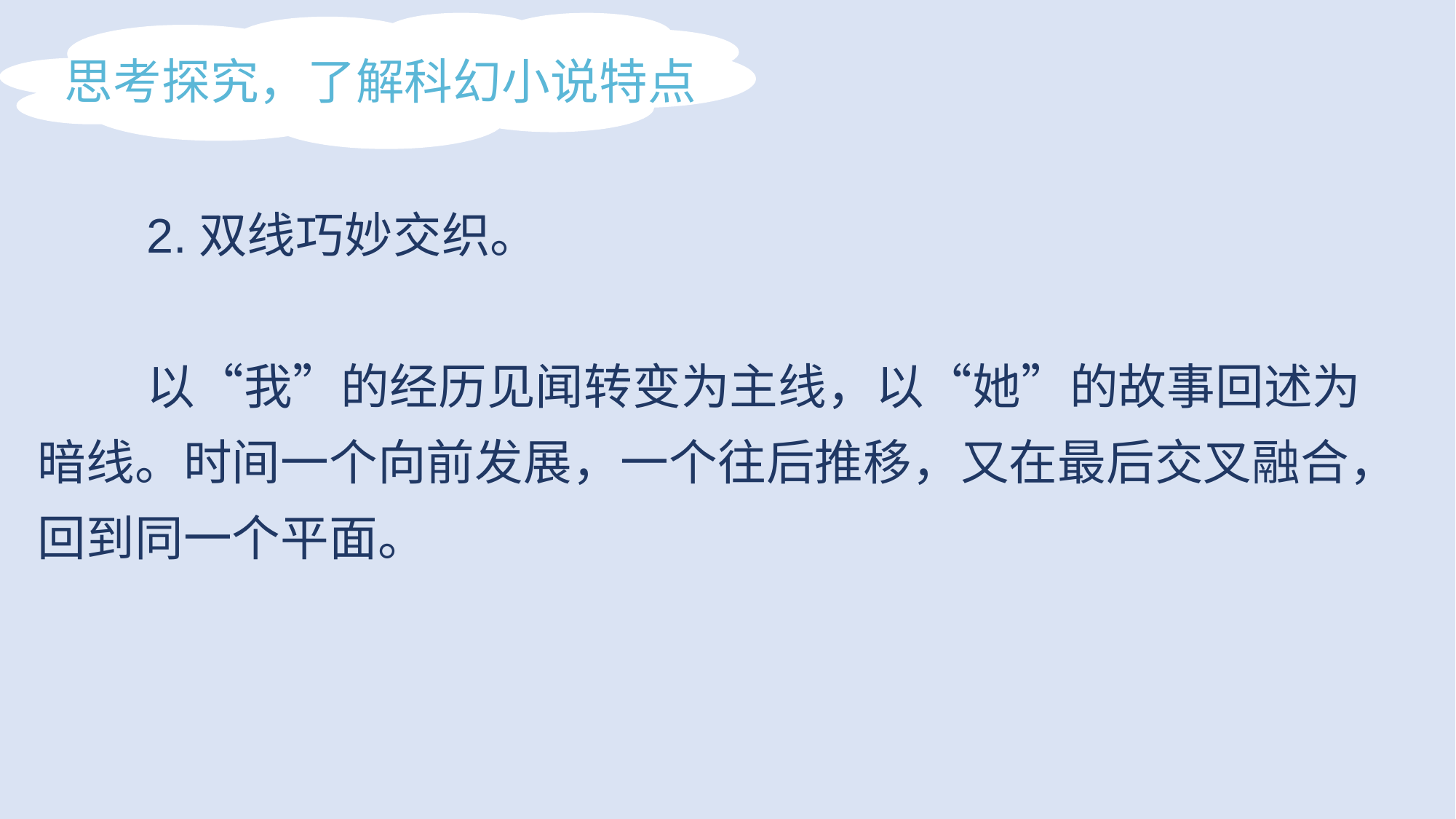

思考探究，了解科幻小说特点
	2.双线巧妙交织。

	以“我”的经历见闻转变为主线，以“她”的故事回述为暗线。时间一个向前发展，一个往后推移，又在最后交叉融合，回到同一个平面。